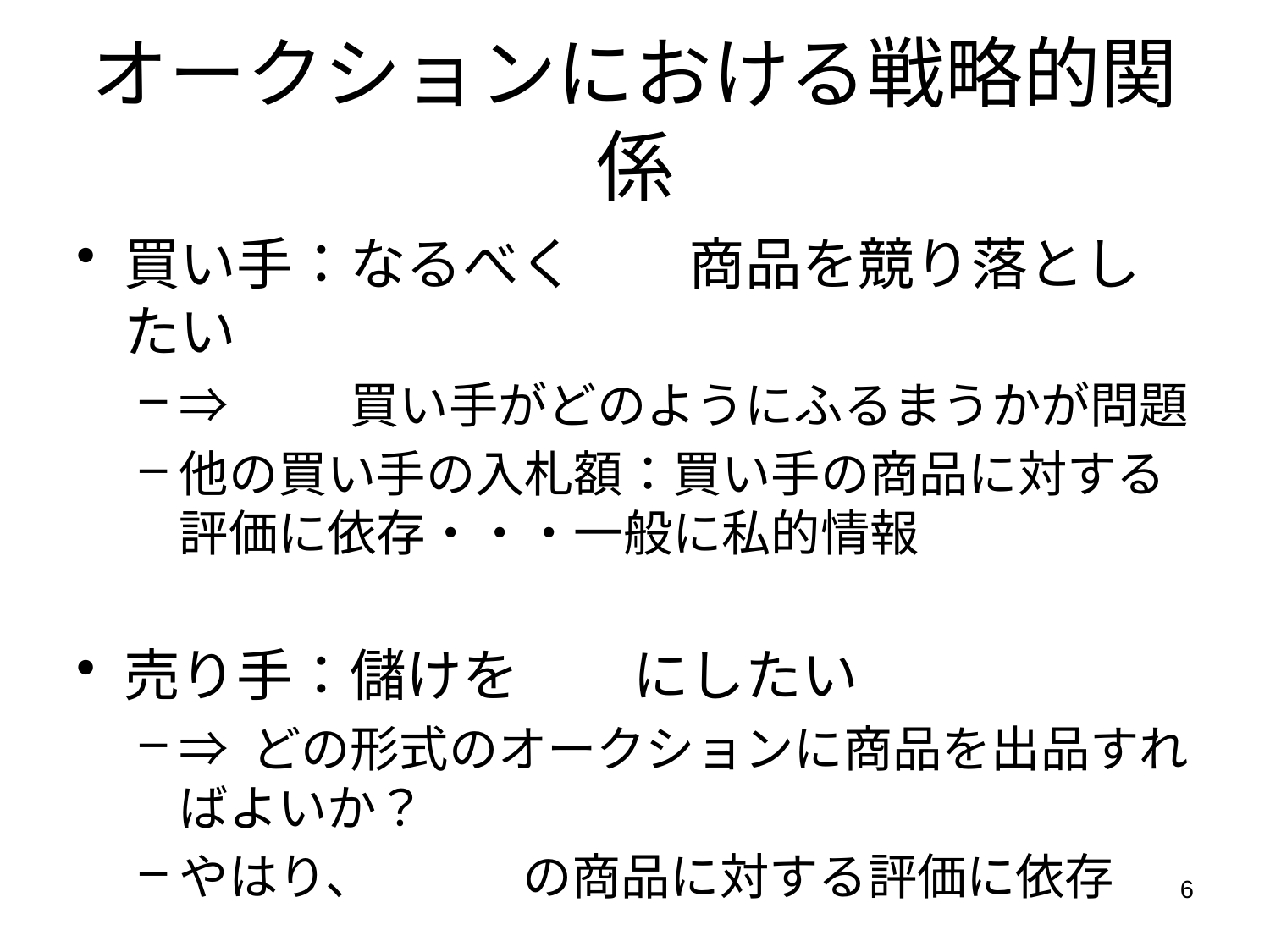

# オークションにおける戦略的関係
買い手：なるべく安く商品を競り落としたい
⇒ 他の買い手がどのようにふるまうかが問題
他の買い手の入札額：買い手の商品に対する評価に依存・・・一般に私的情報

売り手：儲けを最大にしたい
⇒ どの形式のオークションに商品を出品すればよいか？
やはり、買い手の商品に対する評価に依存
6